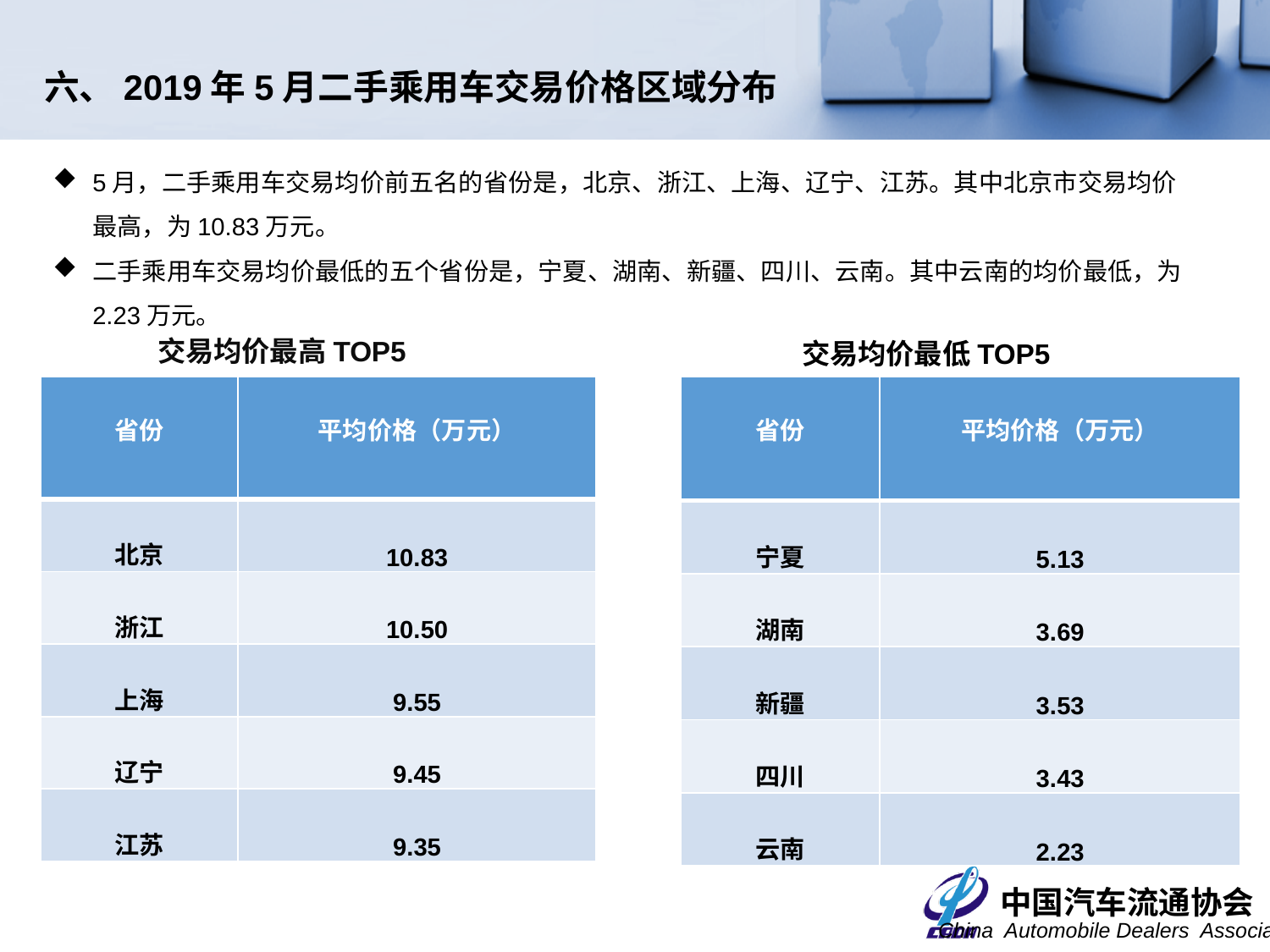

六、2019年5月二手乘用车交易价格区域分布
5月，二手乘用车交易均价前五名的省份是，北京、浙江、上海、辽宁、江苏。其中北京市交易均价最高，为10.83万元。
二手乘用车交易均价最低的五个省份是，宁夏、湖南、新疆、四川、云南。其中云南的均价最低，为2.23万元。
交易均价最高TOP5
交易均价最低TOP5
| 省份 | 平均价格（万元） |
| --- | --- |
| 宁夏 | 5.13 |
| 湖南 | 3.69 |
| 新疆 | 3.53 |
| 四川 | 3.43 |
| 云南 | 2.23 |
| 省份 | 平均价格（万元） |
| --- | --- |
| 北京 | 10.83 |
| 浙江 | 10.50 |
| 上海 | 9.55 |
| 辽宁 | 9.45 |
| 江苏 | 9.35 |